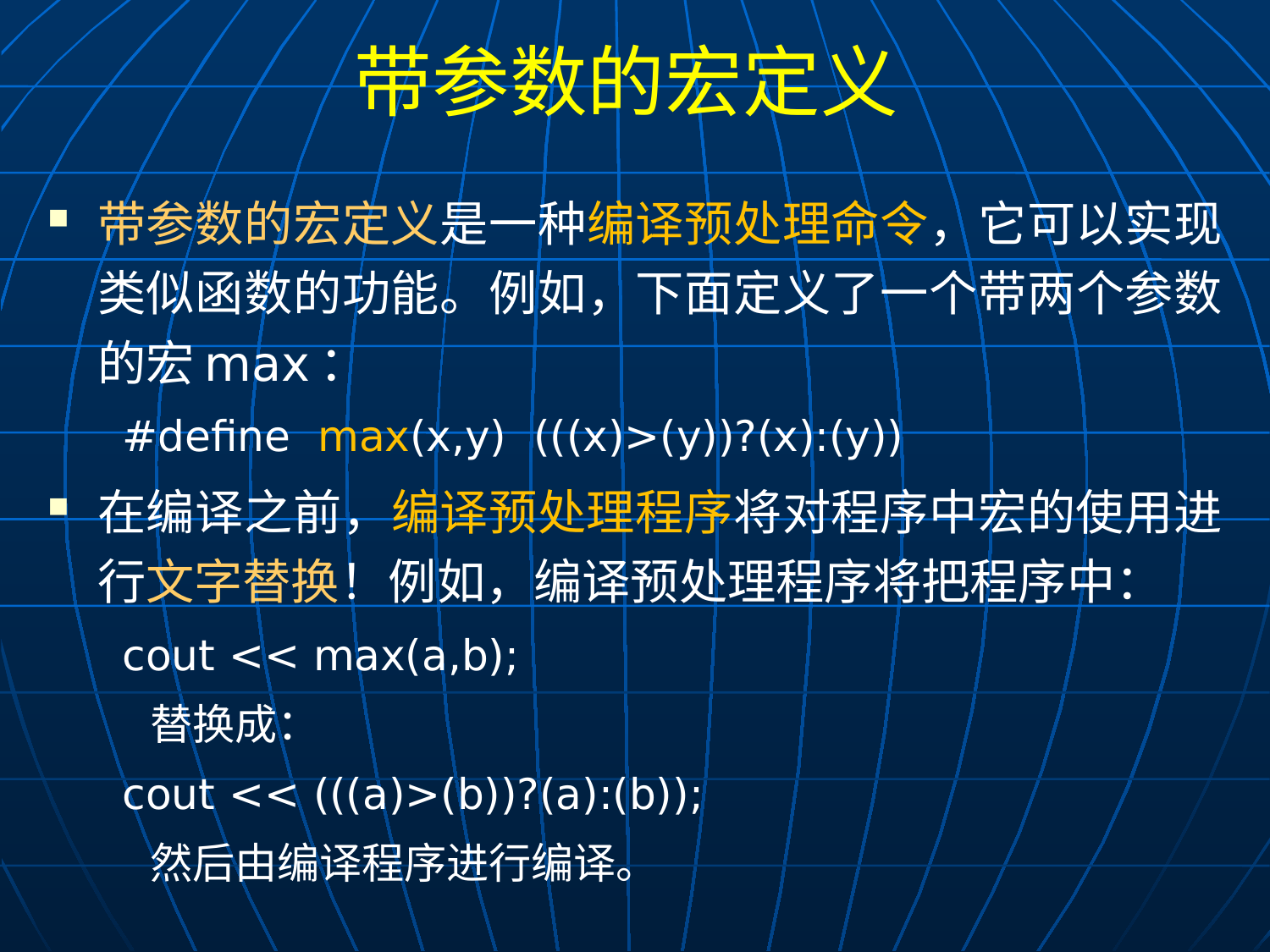

# 带参数的宏定义
带参数的宏定义是一种编译预处理命令，它可以实现类似函数的功能。例如，下面定义了一个带两个参数的宏max：
#define  max(x,y)  (((x)>(y))?(x):(y))
在编译之前，编译预处理程序将对程序中宏的使用进行文字替换！例如，编译预处理程序将把程序中：
cout << max(a,b);
  替换成：
cout << (((a)>(b))?(a):(b));
  然后由编译程序进行编译。